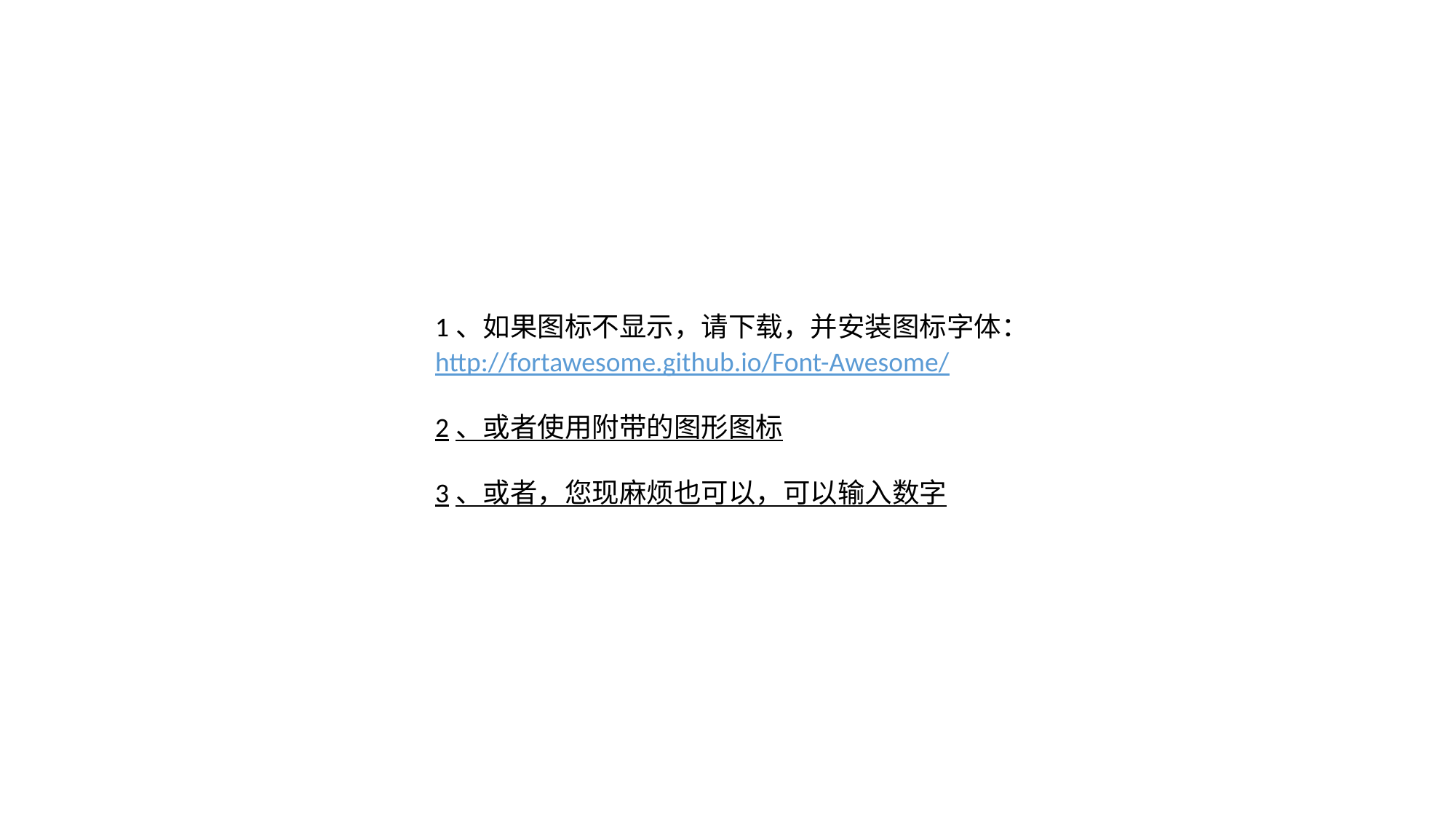

1、如果图标不显示，请下载，并安装图标字体：

http://fortawesome.github.io/Font-Awesome/

2、或者使用附带的图形图标

3、或者，您现麻烦也可以，可以输入数字